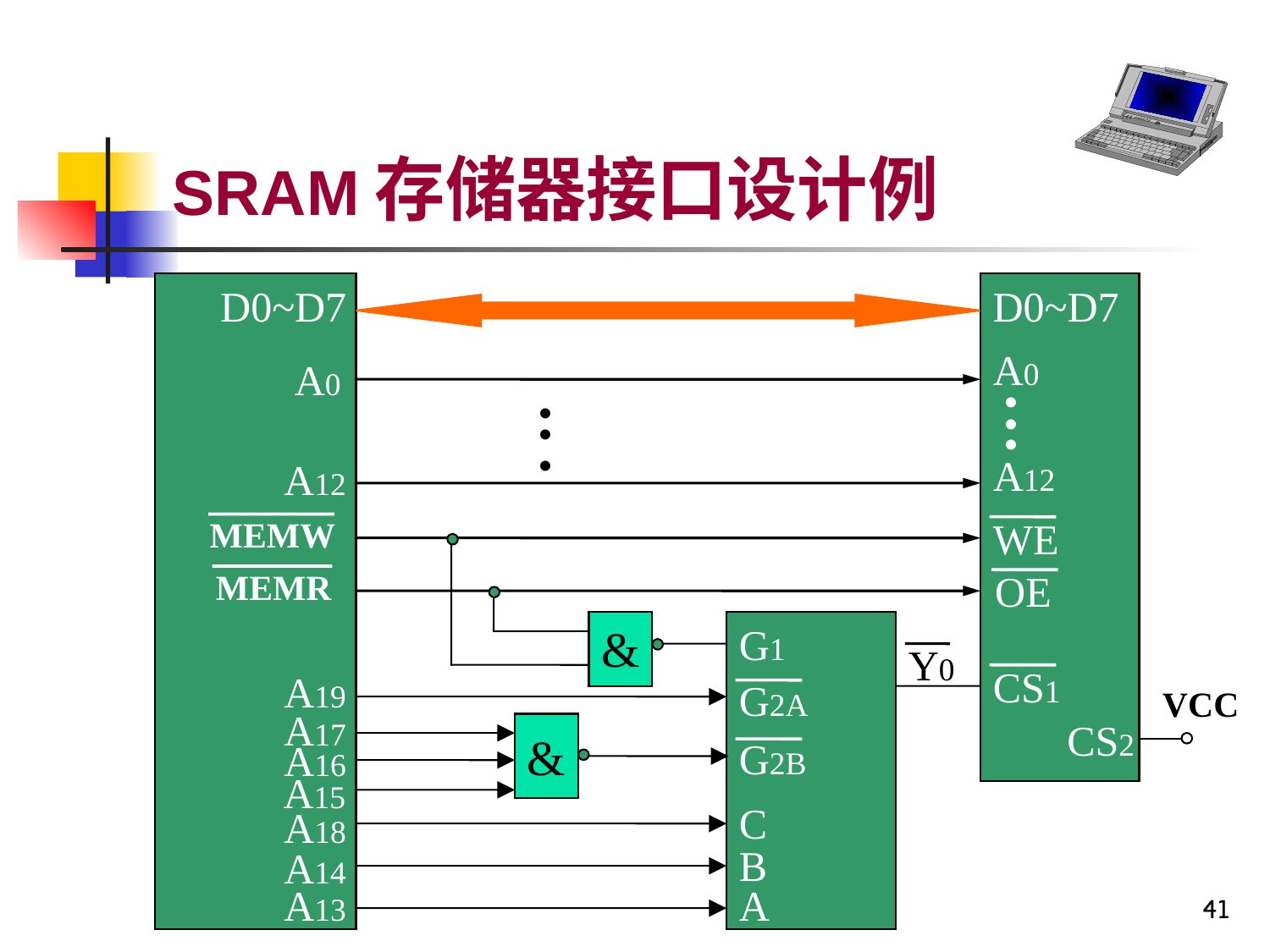

# SRAM存储器接口设计例

D0~D7

D0~D7

A0
A0
•

•
•
•
•
•
A12
A12

MEMW
WE

MEMR
OE

&

G1

Y0

CS1
A19

G2A
VCC

A17
CS2

&
G2B
A16

A15

C
A18

B
A14

41
A13
A